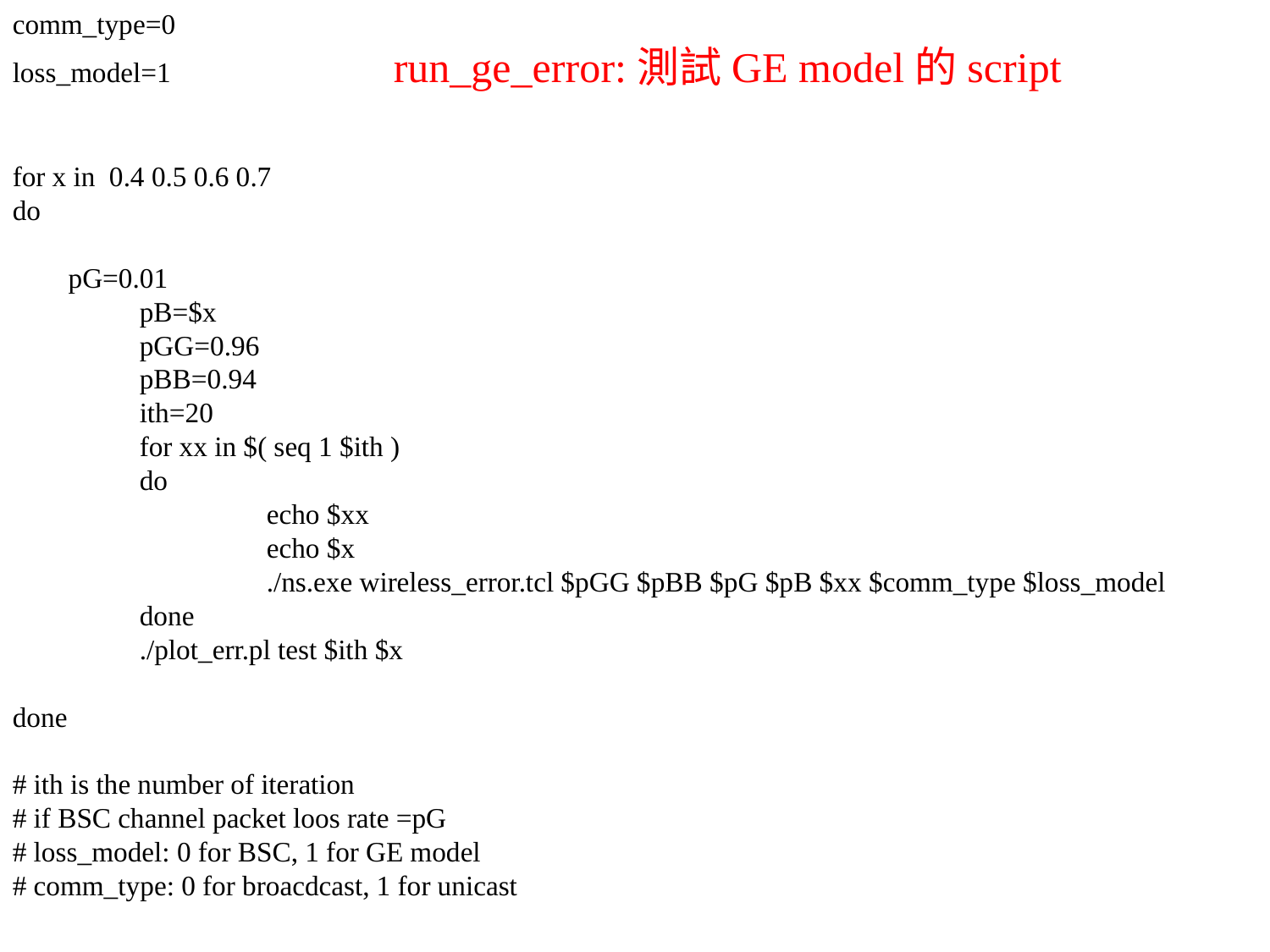

comm_type=0
loss_model=1		run_ge_error:測試GE model的script

for x in  0.4 0.5 0.6 0.7
do

        pG=0.01
	pB=$x
	pGG=0.96
	pBB=0.94
  	ith=20
	for xx in $( seq 1 $ith )
	do
		echo $xx
		echo $x
      		./ns.exe wireless_error.tcl $pGG $pBB $pG $pB $xx $comm_type $loss_model
	done
	./plot_err.pl test $ith $x

done

# ith is the number of iteration
# if BSC channel packet loos rate =pG
# loss_model: 0 for BSC, 1 for GE model
# comm_type: 0 for broacdcast, 1 for unicast